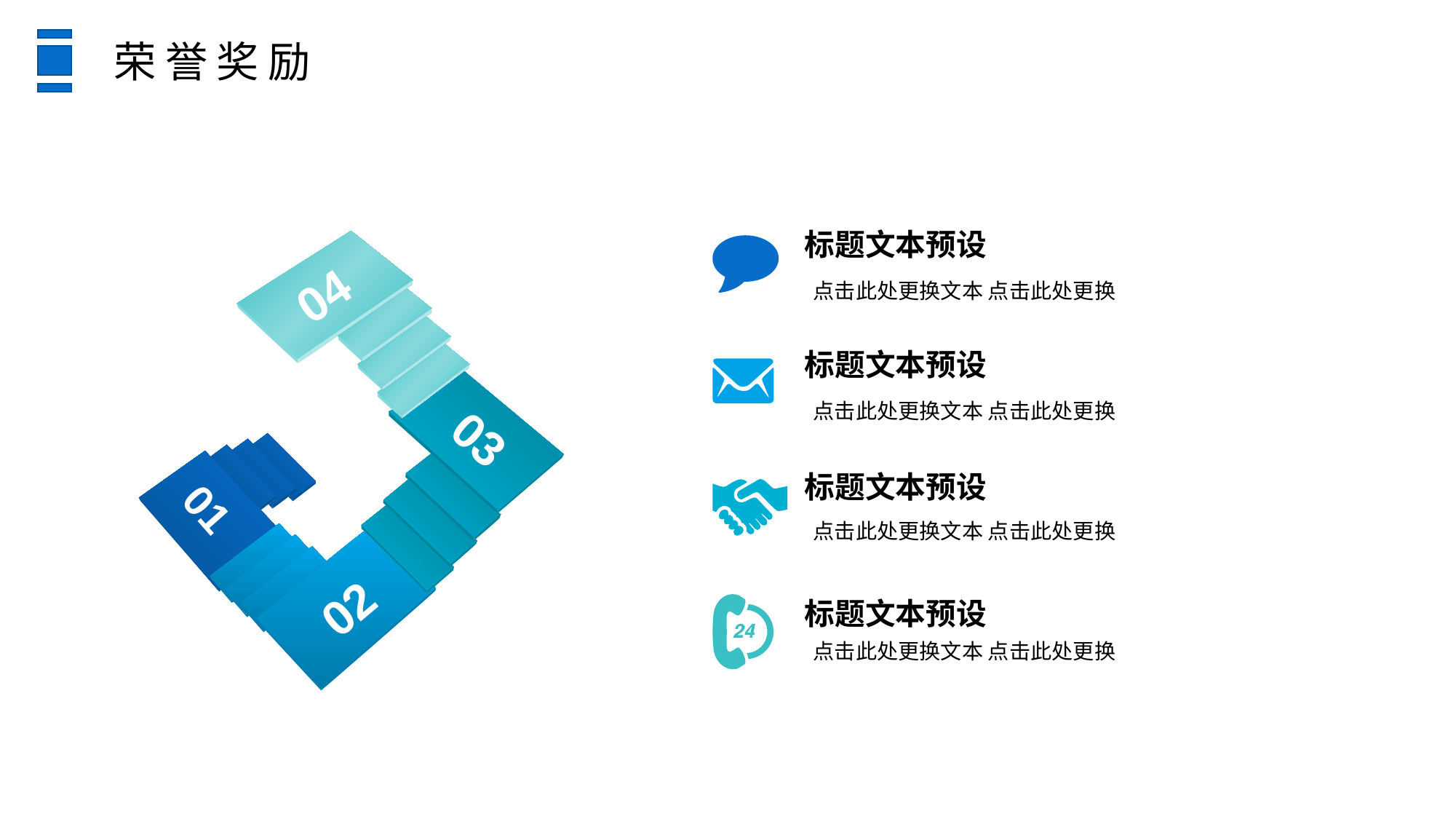

荣誉奖励
标题文本预设

04
标题文本预设

03
标题文本预设
01

02

标题文本预设
点击此处更换文本 点击此处更换
点击此处更换文本 点击此处更换
点击此处更换文本 点击此处更换
点击此处更换文本 点击此处更换